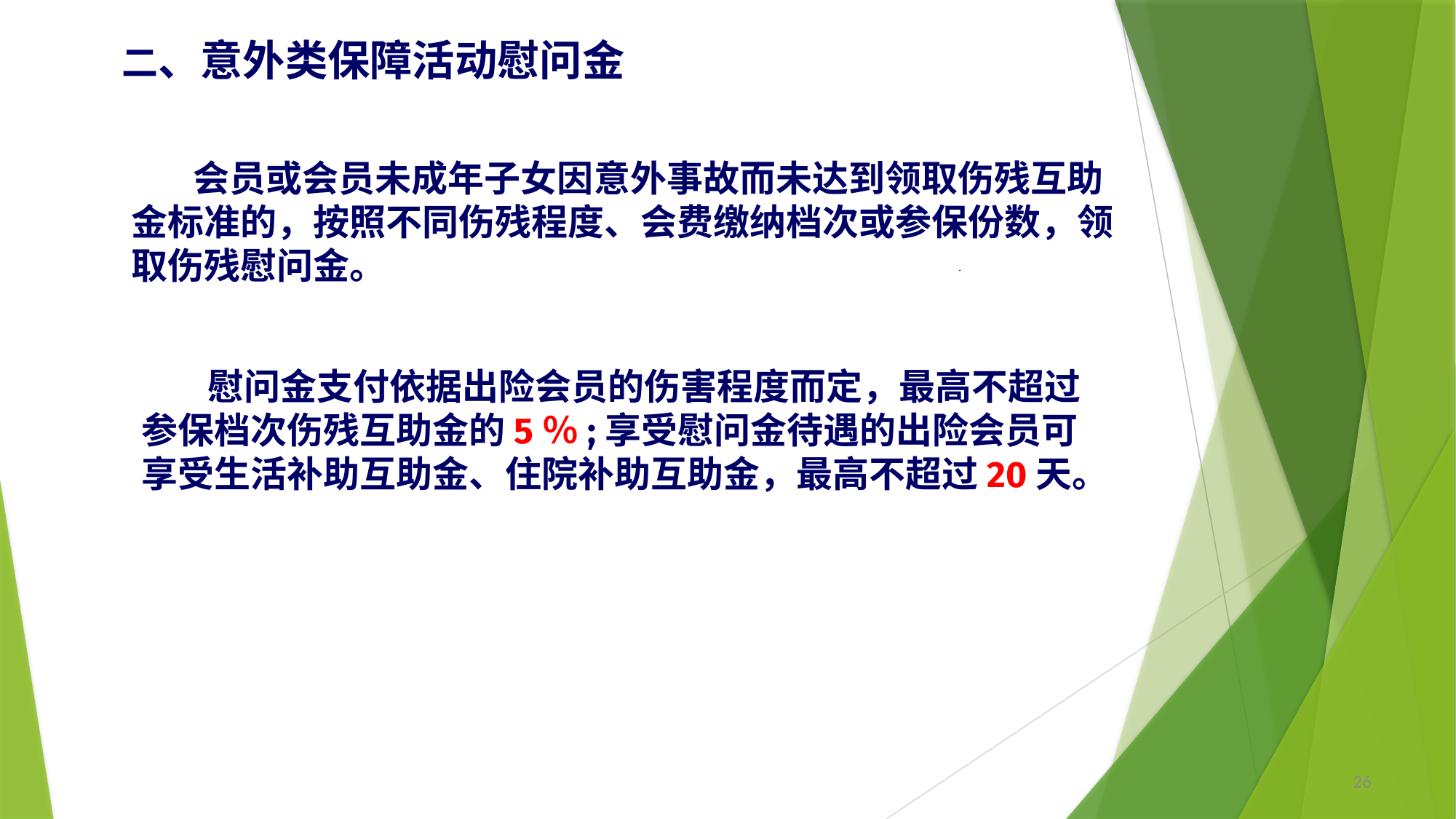

二、意外类保障活动慰问金
         会员或会员未成年子女因意外事故而未达到领取伤残互助金标准的，按照不同伤残程度、会费缴纳档次或参保份数，领取伤残慰问金。

       慰问金支付依据出险会员的伤害程度而定，最高不超过参保档次伤残互助金的5％;享受慰问金待遇的出险会员可享受生活补助互助金、住院补助互助金，最高不超过20天。

26